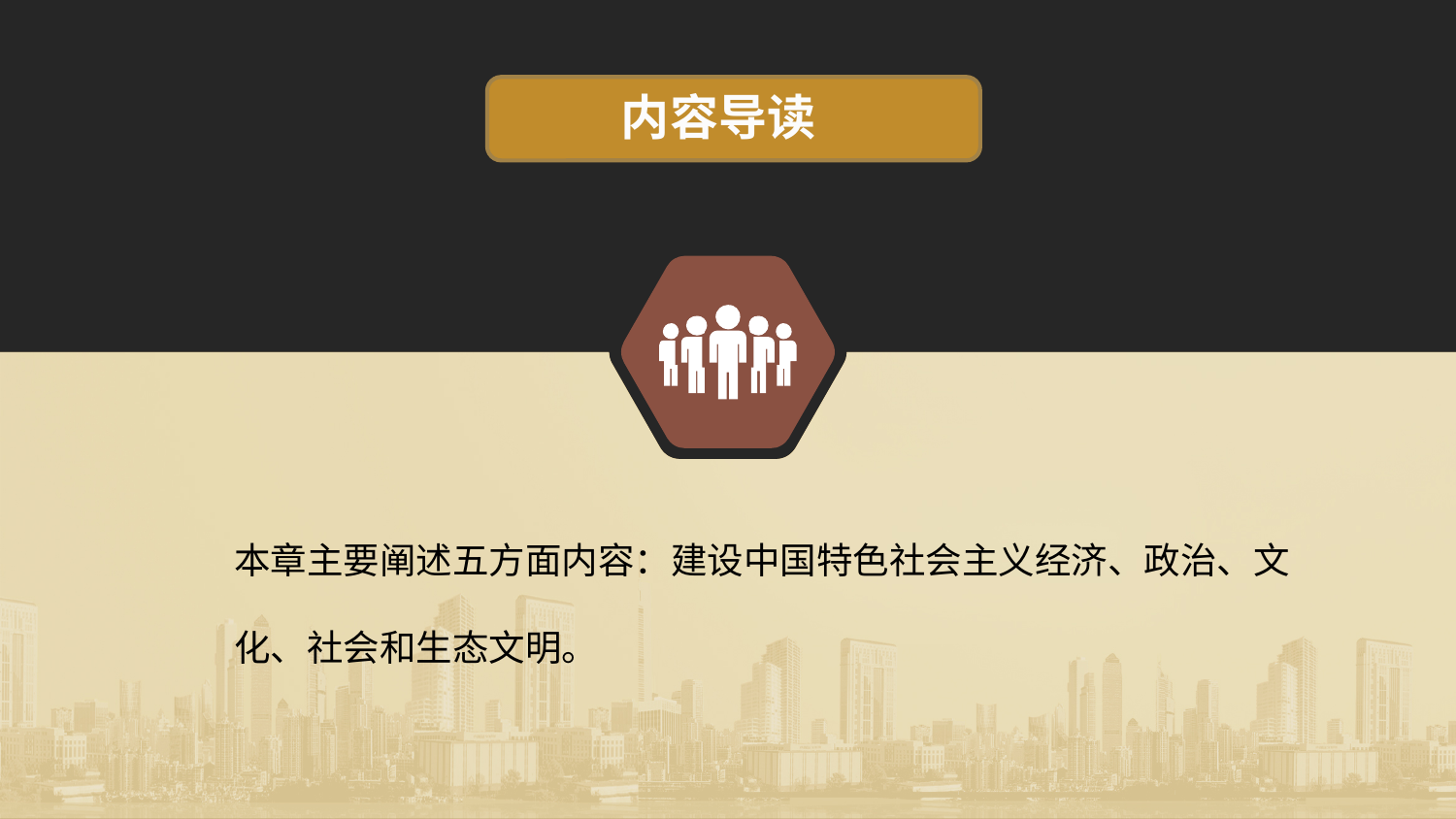

内容导读

本章主要阐述五方面内容：建设中国特色社会主义经济、政治、文化、社会和生态文明。